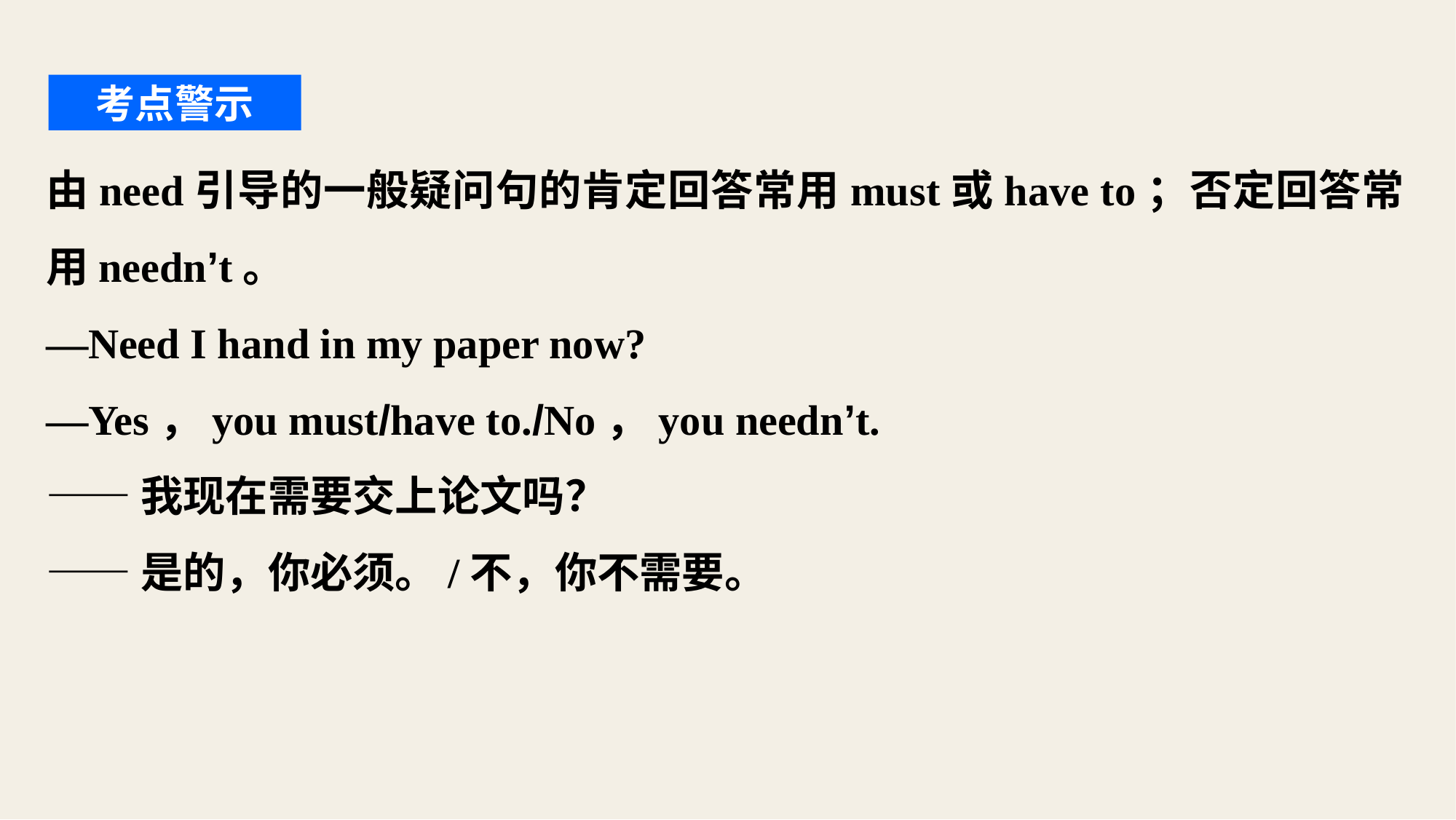

考点警示
由need引导的一般疑问句的肯定回答常用must或have to；否定回答常用needn’t。
—Need I hand in my paper now?
—Yes，you must/have to./No，you needn’t.
——我现在需要交上论文吗？
——是的，你必须。/不，你不需要。